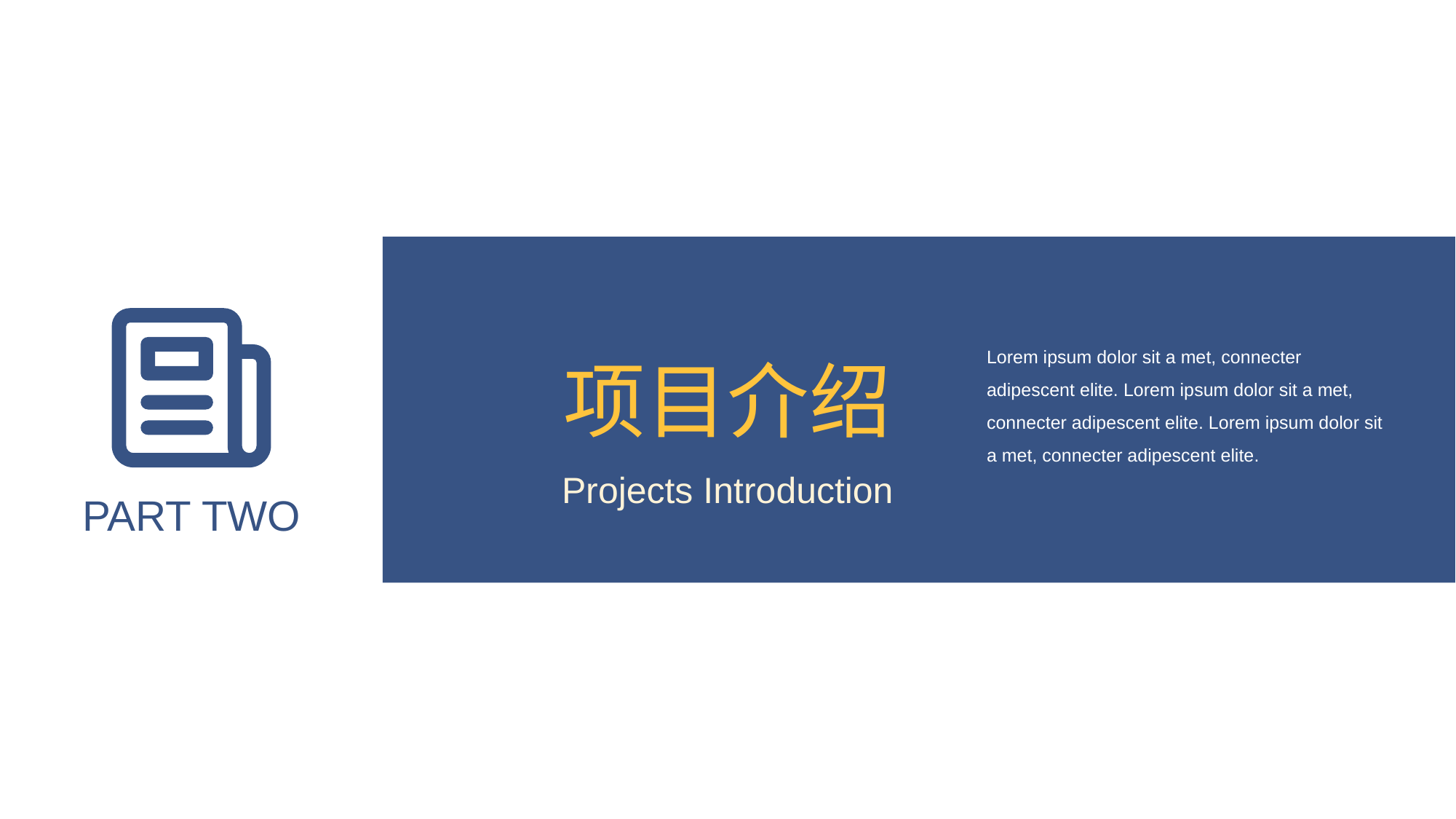

PART TWO
Lorem ipsum dolor sit a met, connecter adipescent elite. Lorem ipsum dolor sit a met, connecter adipescent elite. Lorem ipsum dolor sit a met, connecter adipescent elite.
项目介绍
Projects Introduction